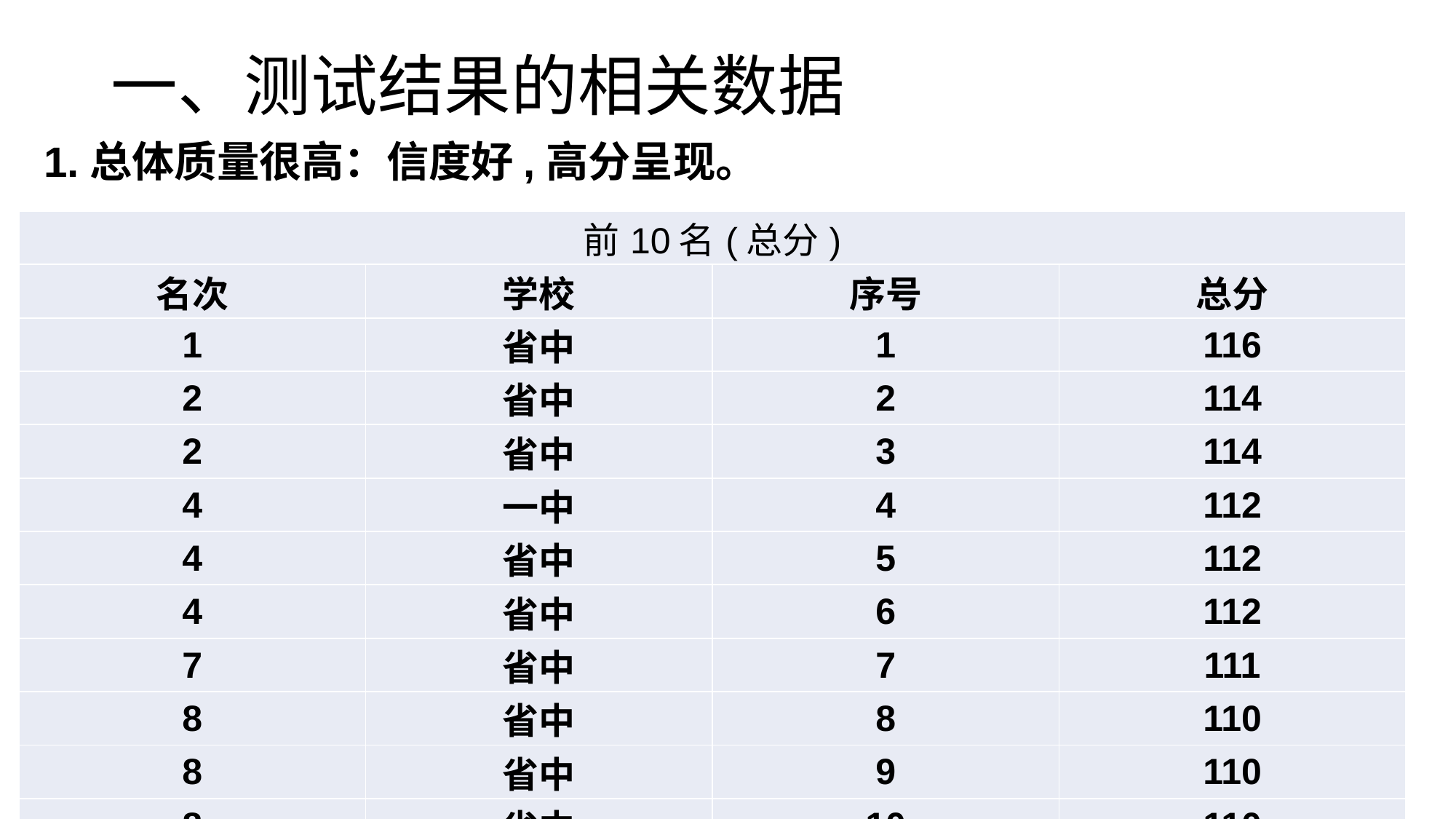

# 一、测试结果的相关数据
1.总体质量很高：信度好,高分呈现。
| 前10名(总分) |  |  |  |
| --- | --- | --- | --- |
| 名次 | 学校 | 序号 | 总分 |
| 1 | 省中 | 1 | 116 |
| 2 | 省中 | 2 | 114 |
| 2 | 省中 | 3 | 114 |
| 4 | 一中 | 4 | 112 |
| 4 | 省中 | 5 | 112 |
| 4 | 省中 | 6 | 112 |
| 7 | 省中 | 7 | 111 |
| 8 | 省中 | 8 | 110 |
| 8 | 省中 | 9 | 110 |
| 8 | 省中 | 10 | 110 |
| 8 | 北郊 | 11 | 110 |